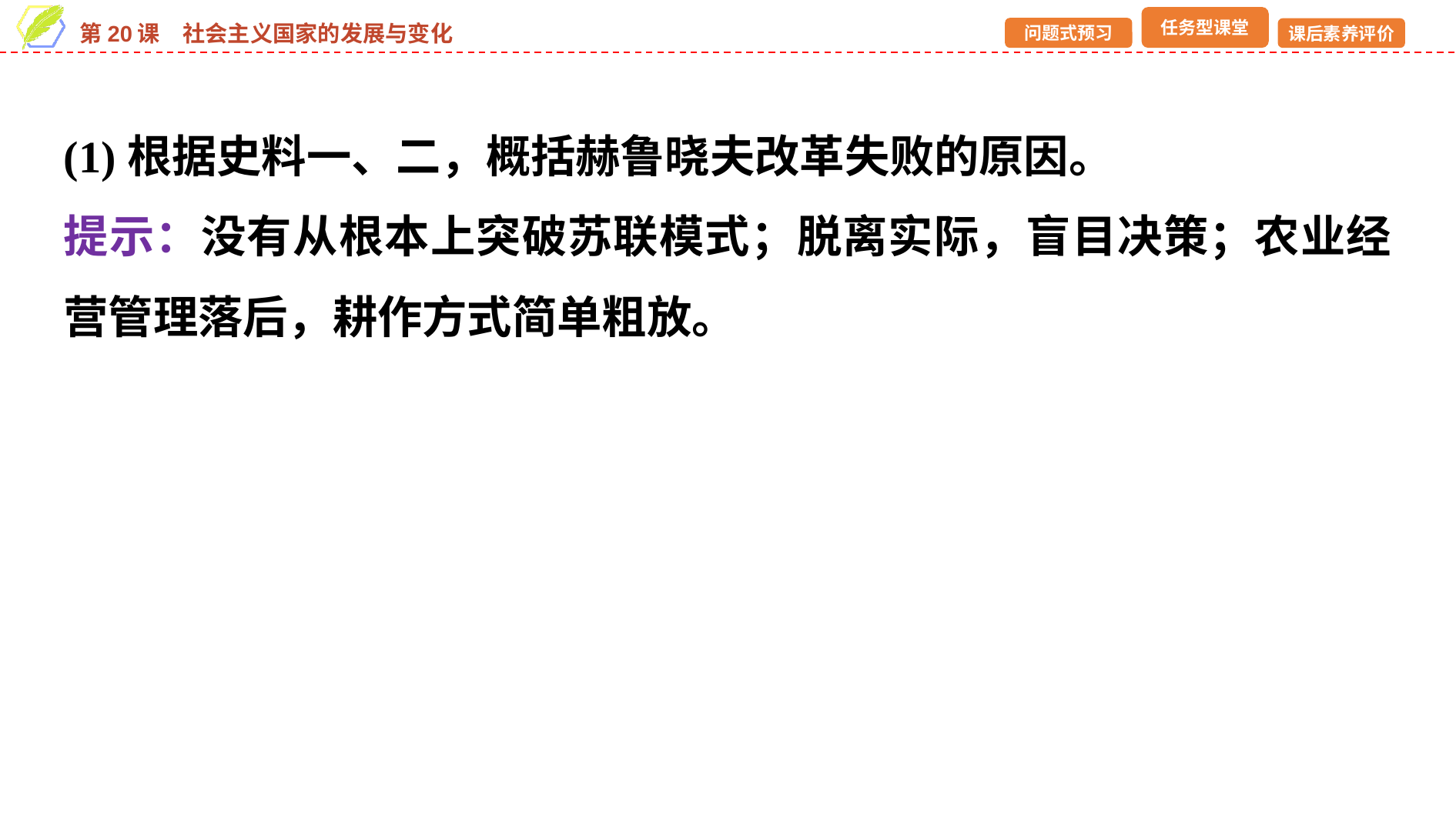

(1)根据史料一、二，概括赫鲁晓夫改革失败的原因。
提示：没有从根本上突破苏联模式；脱离实际，盲目决策；农业经营管理落后，耕作方式简单粗放。